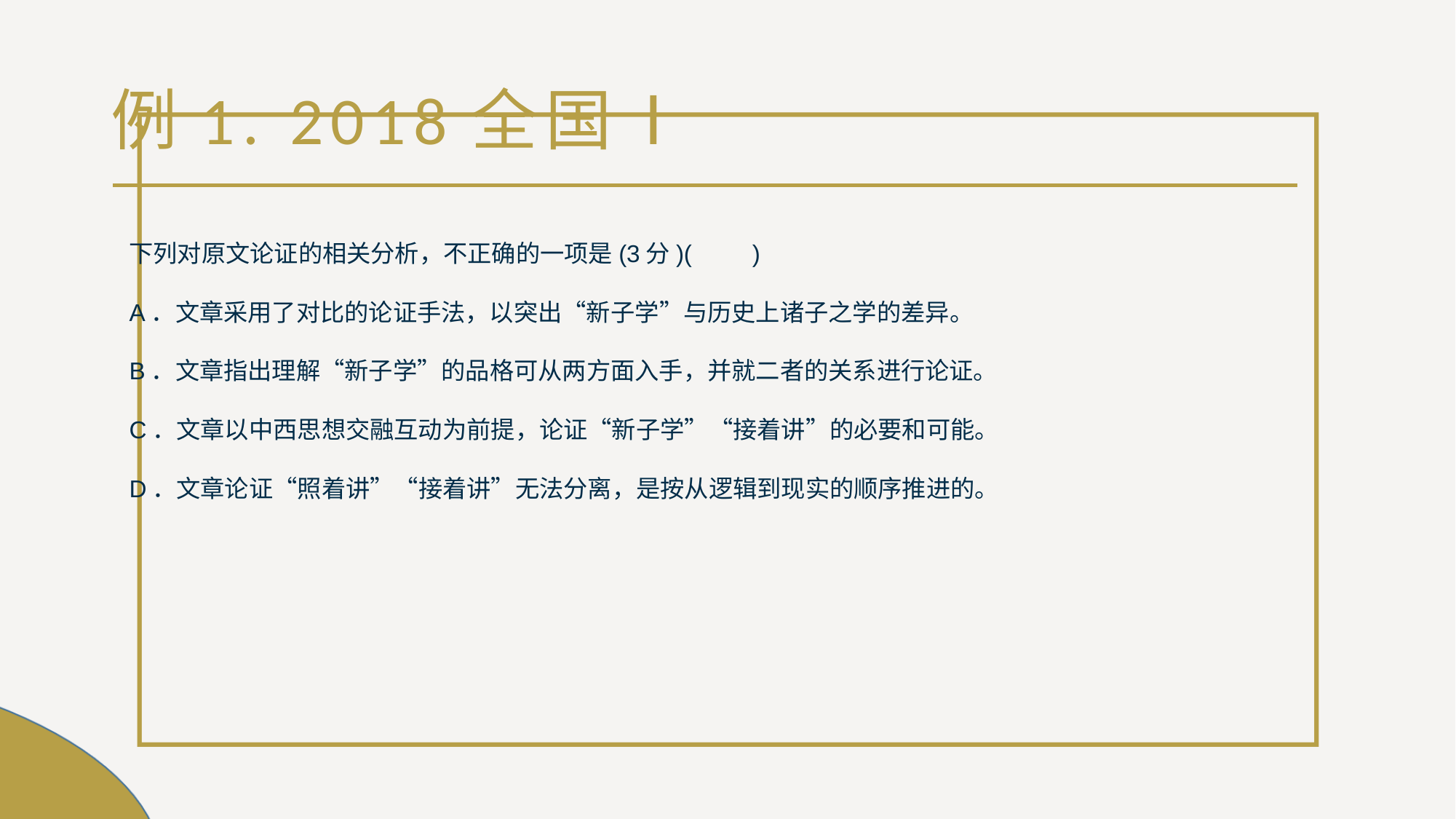

# 例1. 2018全国Ⅰ
下列对原文论证的相关分析，不正确的一项是(3分)(　　)
A．文章采用了对比的论证手法，以突出“新子学”与历史上诸子之学的差异。
B．文章指出理解“新子学”的品格可从两方面入手，并就二者的关系进行论证。
C．文章以中西思想交融互动为前提，论证“新子学”“接着讲”的必要和可能。
D．文章论证“照着讲”“接着讲”无法分离，是按从逻辑到现实的顺序推进的。